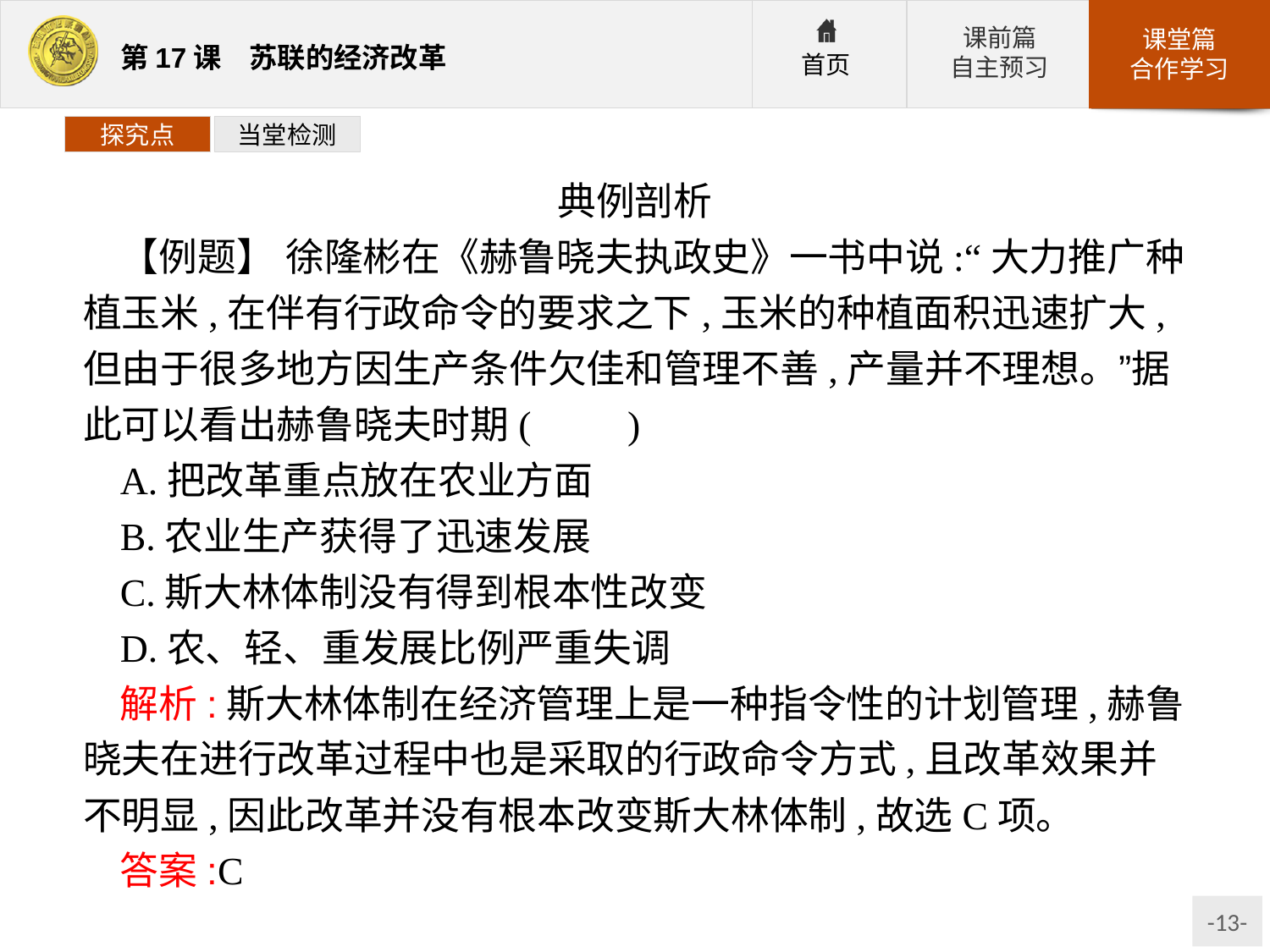

探究点
当堂检测
典例剖析
【例题】 徐隆彬在《赫鲁晓夫执政史》一书中说:“大力推广种植玉米,在伴有行政命令的要求之下,玉米的种植面积迅速扩大,但由于很多地方因生产条件欠佳和管理不善,产量并不理想。”据此可以看出赫鲁晓夫时期(　　)
A.把改革重点放在农业方面
B.农业生产获得了迅速发展
C.斯大林体制没有得到根本性改变
D.农、轻、重发展比例严重失调
解析:斯大林体制在经济管理上是一种指令性的计划管理,赫鲁晓夫在进行改革过程中也是采取的行政命令方式,且改革效果并不明显,因此改革并没有根本改变斯大林体制,故选C项。
答案:C